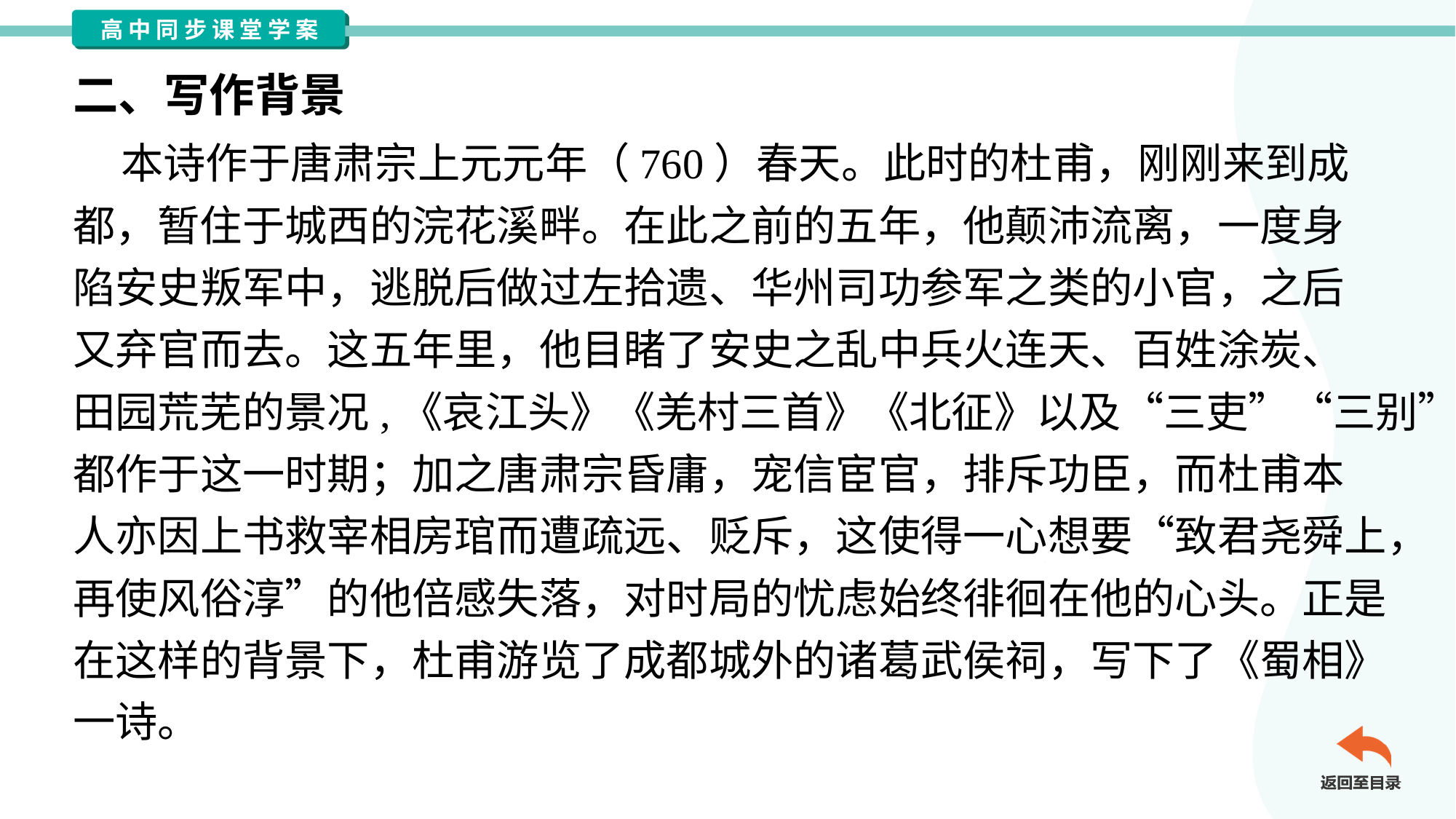

二、写作背景
    本诗作于唐肃宗上元元年（760）春天。此时的杜甫，刚刚来到成
都，暂住于城西的浣花溪畔。在此之前的五年，他颠沛流离，一度身
陷安史叛军中，逃脱后做过左拾遗、华州司功参军之类的小官，之后
又弃官而去。这五年里，他目睹了安史之乱中兵火连天、百姓涂炭、
田园荒芜的景况,《哀江头》《羌村三首》《北征》以及“三吏”“三别”
都作于这一时期；加之唐肃宗昏庸，宠信宦官，排斥功臣，而杜甫本
人亦因上书救宰相房琯而遭疏远、贬斥，这使得一心想要“致君尧舜上，
再使风俗淳”的他倍感失落，对时局的忧虑始终徘徊在他的心头。正是
在这样的背景下，杜甫游览了成都城外的诸葛武侯祠，写下了《蜀相》
一诗。#1